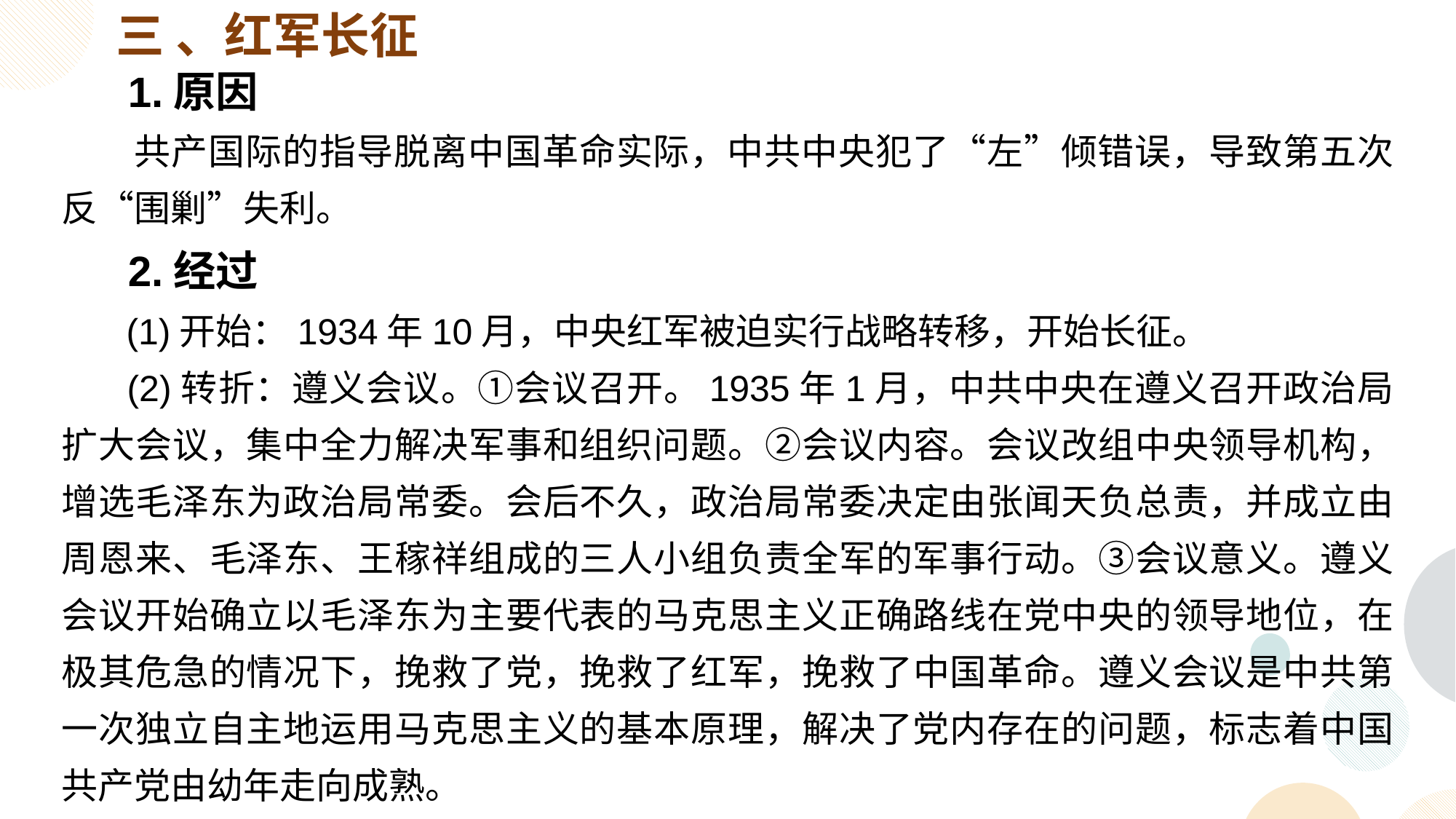

三 、红军长征

 1.原因
 共产国际的指导脱离中国革命实际，中共中央犯了“左”倾错误，导致第五次反“围剿”失利。
 2.经过
 (1)开始：1934年10月，中央红军被迫实行战略转移，开始长征。
 (2)转折：遵义会议。①会议召开。1935年1月，中共中央在遵义召开政治局扩大会议，集中全力解决军事和组织问题。②会议内容。会议改组中央领导机构，增选毛泽东为政治局常委。会后不久，政治局常委决定由张闻天负总责，并成立由周恩来、毛泽东、王稼祥组成的三人小组负责全军的军事行动。③会议意义。遵义会议开始确立以毛泽东为主要代表的马克思主义正确路线在党中央的领导地位，在极其危急的情况下，挽救了党，挽救了红军，挽救了中国革命。遵义会议是中共第一次独立自主地运用马克思主义的基本原理，解决了党内存在的问题，标志着中国共产党由幼年走向成熟。